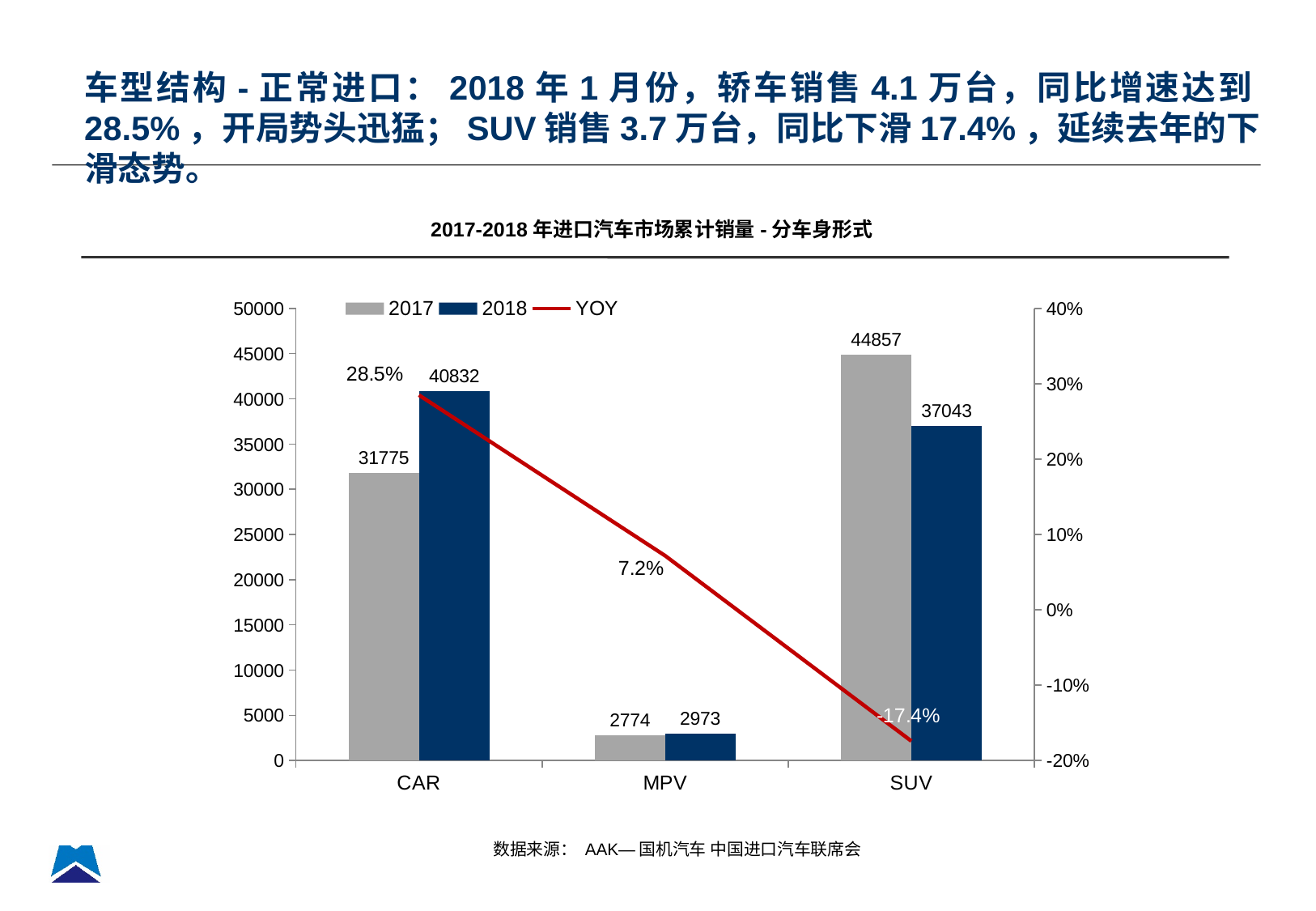

车型结构-正常进口：2018年1月份，轿车销售4.1万台，同比增速达到28.5%，开局势头迅猛；SUV销售3.7万台，同比下滑17.4%，延续去年的下滑态势。
2017-2018年进口汽车市场累计销量-分车身形式

### Chart

| Category | 2017 | 2018 | YOY |
|---|---|---|---|
| CAR | 31775.0 | 40832.0 | 0.2850354051927619 |
| MPV | 2774.0 | 2973.0 | 0.07173756308579662 |
| SUV | 44857.0 | 37043.0 | -0.17419800700002241 |
数据来源： AAK—国机汽车 中国进口汽车联席会